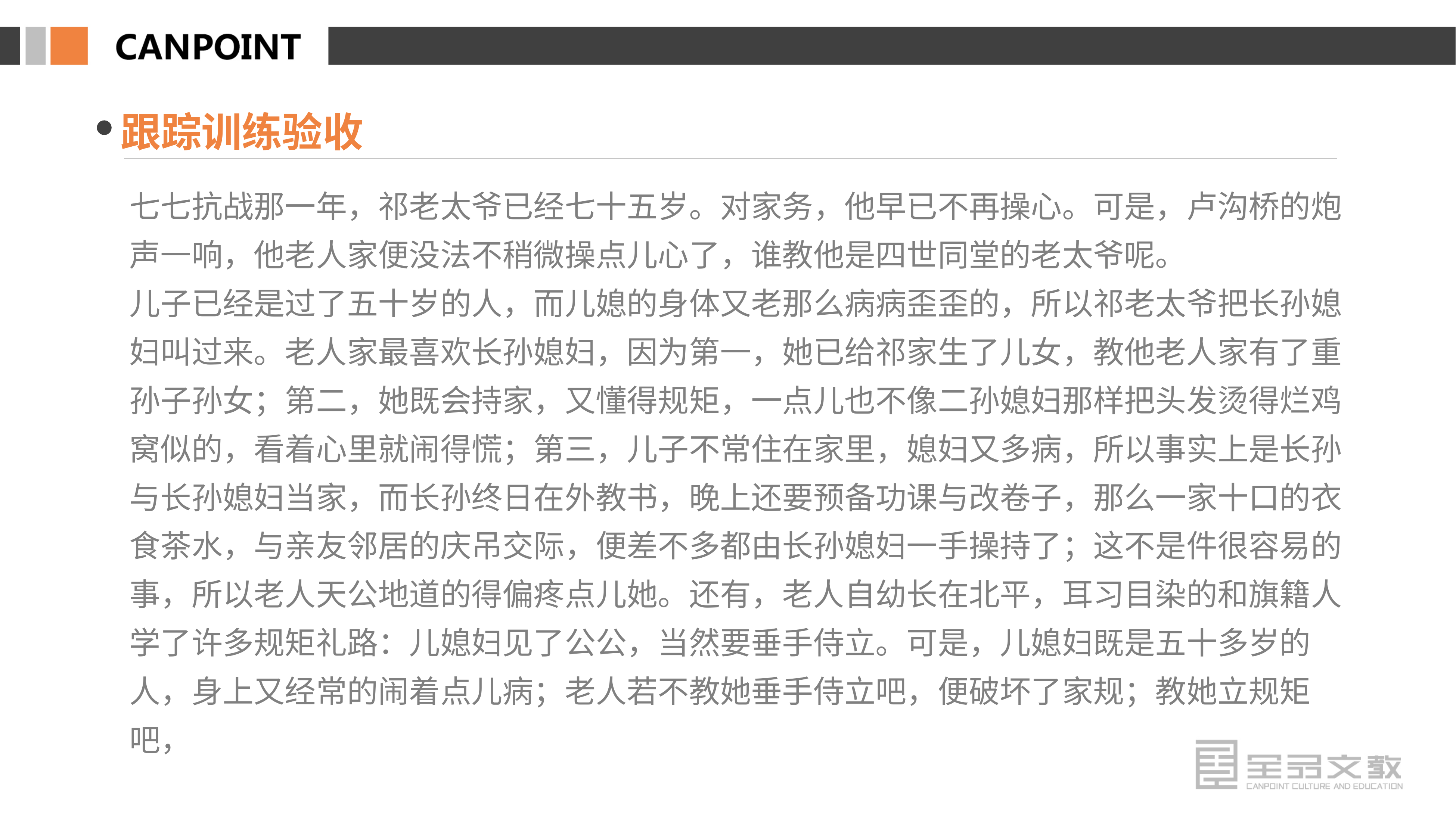

跟踪训练验收

七七抗战那一年，祁老太爷已经七十五岁。对家务，他早已不再操心。可是，卢沟桥的炮声一响，他老人家便没法不稍微操点儿心了，谁教他是四世同堂的老太爷呢。
儿子已经是过了五十岁的人，而儿媳的身体又老那么病病歪歪的，所以祁老太爷把长孙媳妇叫过来。老人家最喜欢长孙媳妇，因为第一，她已给祁家生了儿女，教他老人家有了重孙子孙女；第二，她既会持家，又懂得规矩，一点儿也不像二孙媳妇那样把头发烫得烂鸡窝似的，看着心里就闹得慌；第三，儿子不常住在家里，媳妇又多病，所以事实上是长孙与长孙媳妇当家，而长孙终日在外教书，晚上还要预备功课与改卷子，那么一家十口的衣食茶水，与亲友邻居的庆吊交际，便差不多都由长孙媳妇一手操持了；这不是件很容易的事，所以老人天公地道的得偏疼点儿她。还有，老人自幼长在北平，耳习目染的和旗籍人学了许多规矩礼路：儿媳妇见了公公，当然要垂手侍立。可是，儿媳妇既是五十多岁的人，身上又经常的闹着点儿病；老人若不教她垂手侍立吧，便破坏了家规；教她立规矩吧，